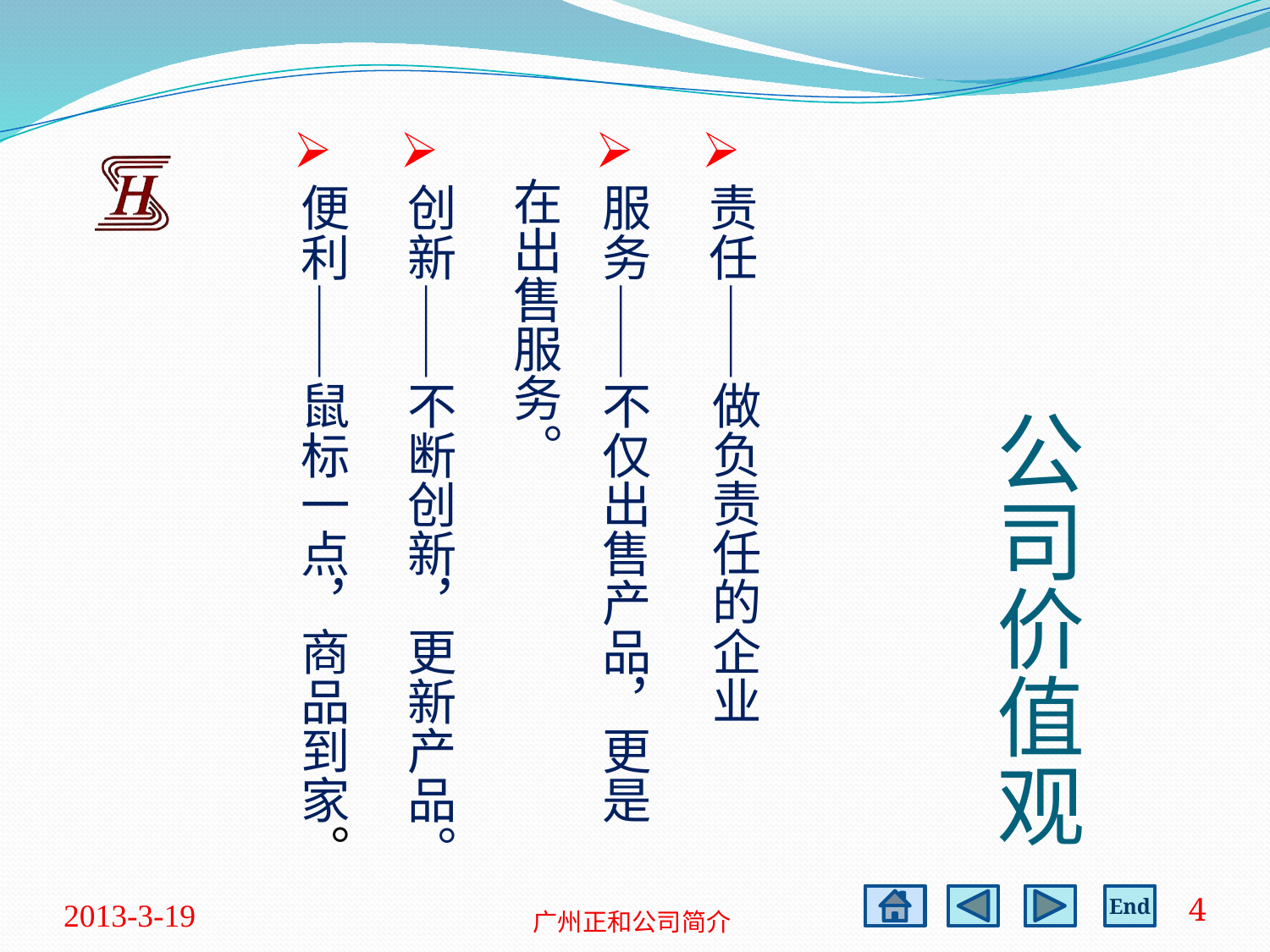

责任——做负责任的企业
服务——不仅出售产品，更是在出售服务。
创新——不断创新，更新产品。
便利——鼠标一点，商品到家。

# 公司价值观
2013-3-19
4
广州正和公司简介

End